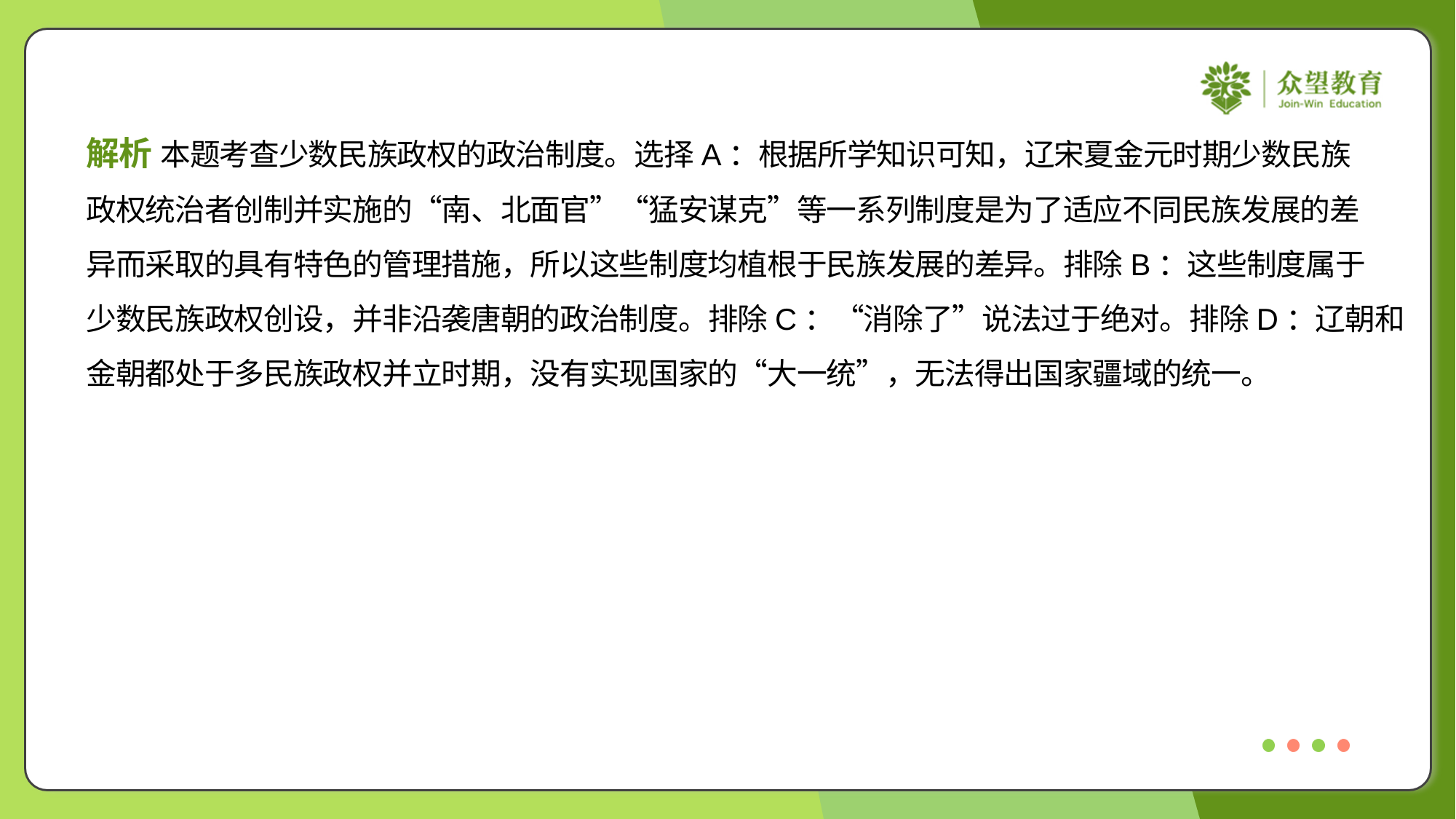

解析 本题考查少数民族政权的政治制度。选择A：根据所学知识可知，辽宋夏金元时期少数民族
政权统治者创制并实施的“南、北面官”“猛安谋克”等一系列制度是为了适应不同民族发展的差
异而采取的具有特色的管理措施，所以这些制度均植根于民族发展的差异。排除B：这些制度属于
少数民族政权创设，并非沿袭唐朝的政治制度。排除C：“消除了”说法过于绝对。排除D：辽朝和
金朝都处于多民族政权并立时期，没有实现国家的“大一统”，无法得出国家疆域的统一。